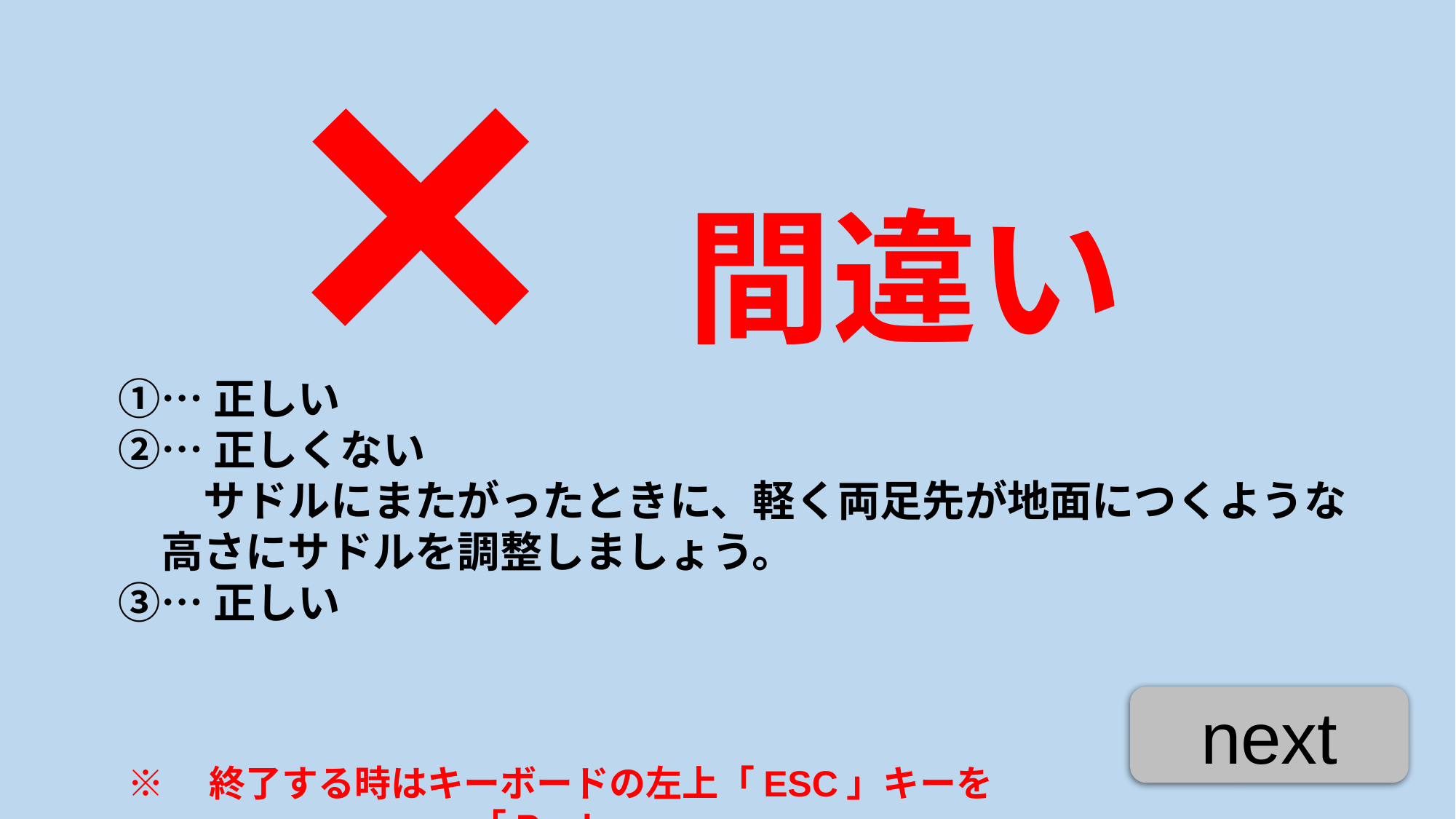

間違い
×
①…正しい
②…正しくない
　　サドルにまたがったときに、軽く両足先が地面につくような
　高さにサドルを調整しましょう。
③…正しい

next
※　終了する時はキーボードの左上「ESC」キーを「Push」